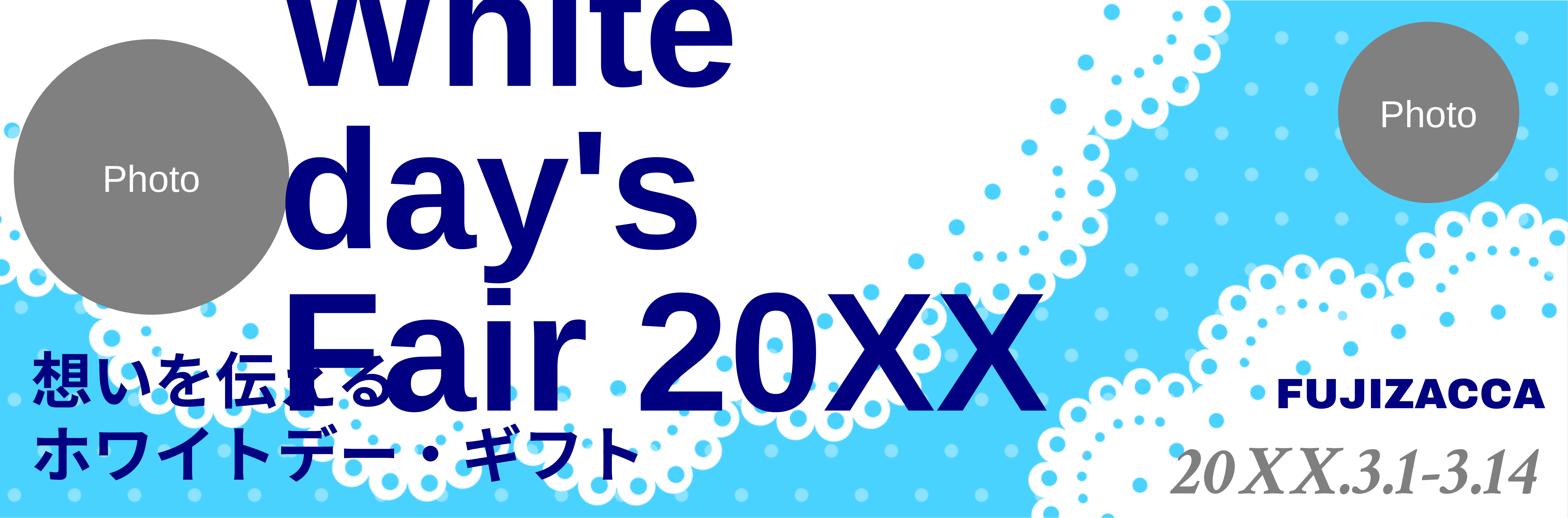

Photo
White day's
Fair 20XX
Photo
想いを伝える
ホワイトデー・ギフト
FUJIZACCA
20XX.3.1-3.14